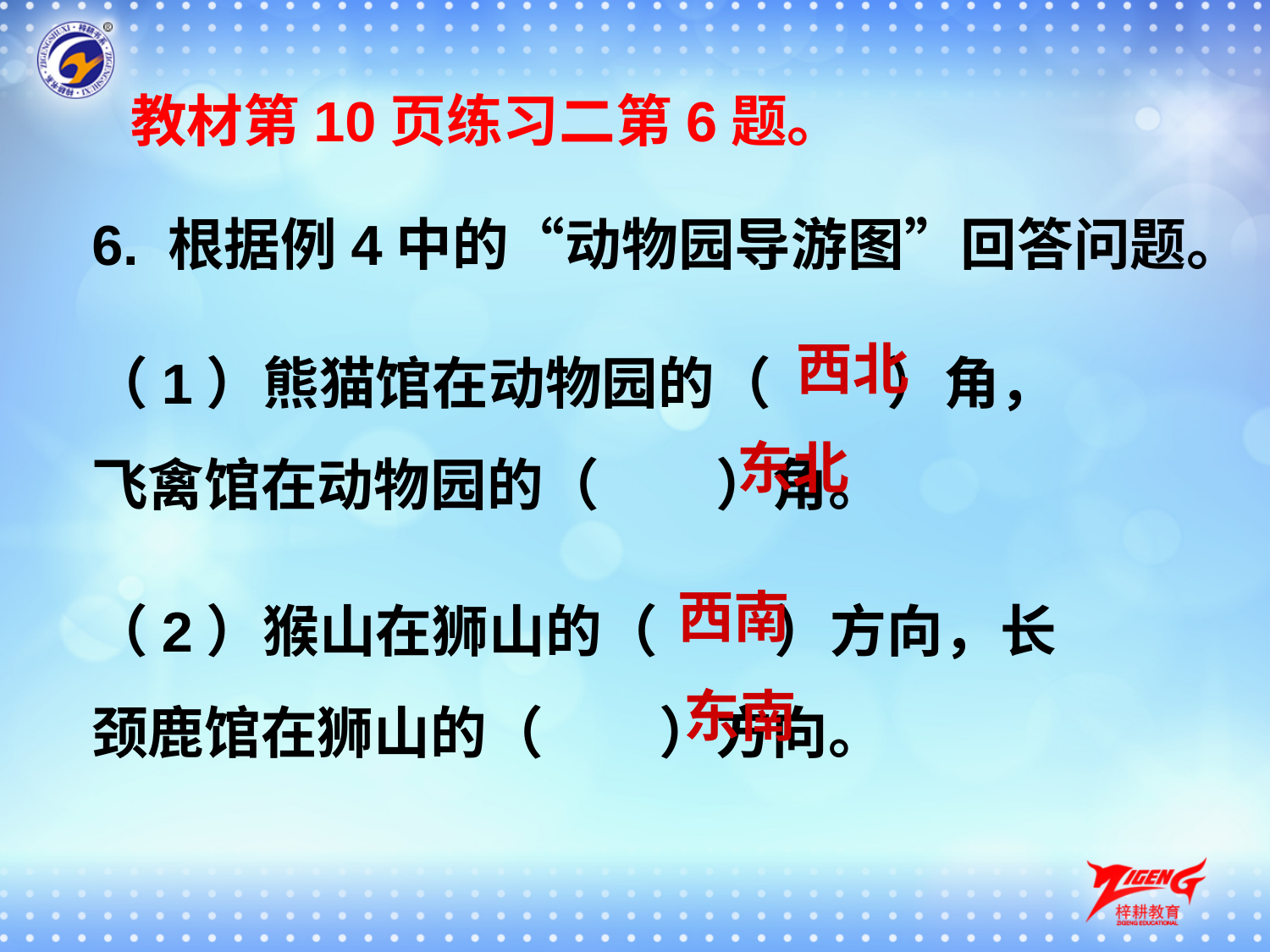

教材第10页练习二第6题。
6. 根据例4中的“动物园导游图”回答问题。
（1）熊猫馆在动物园的（         ）角，飞禽馆在动物园的（         ）角。
西北
东北
（2）猴山在狮山的（         ）方向，长颈鹿馆在狮山的（         ）方向。
西南
 东南